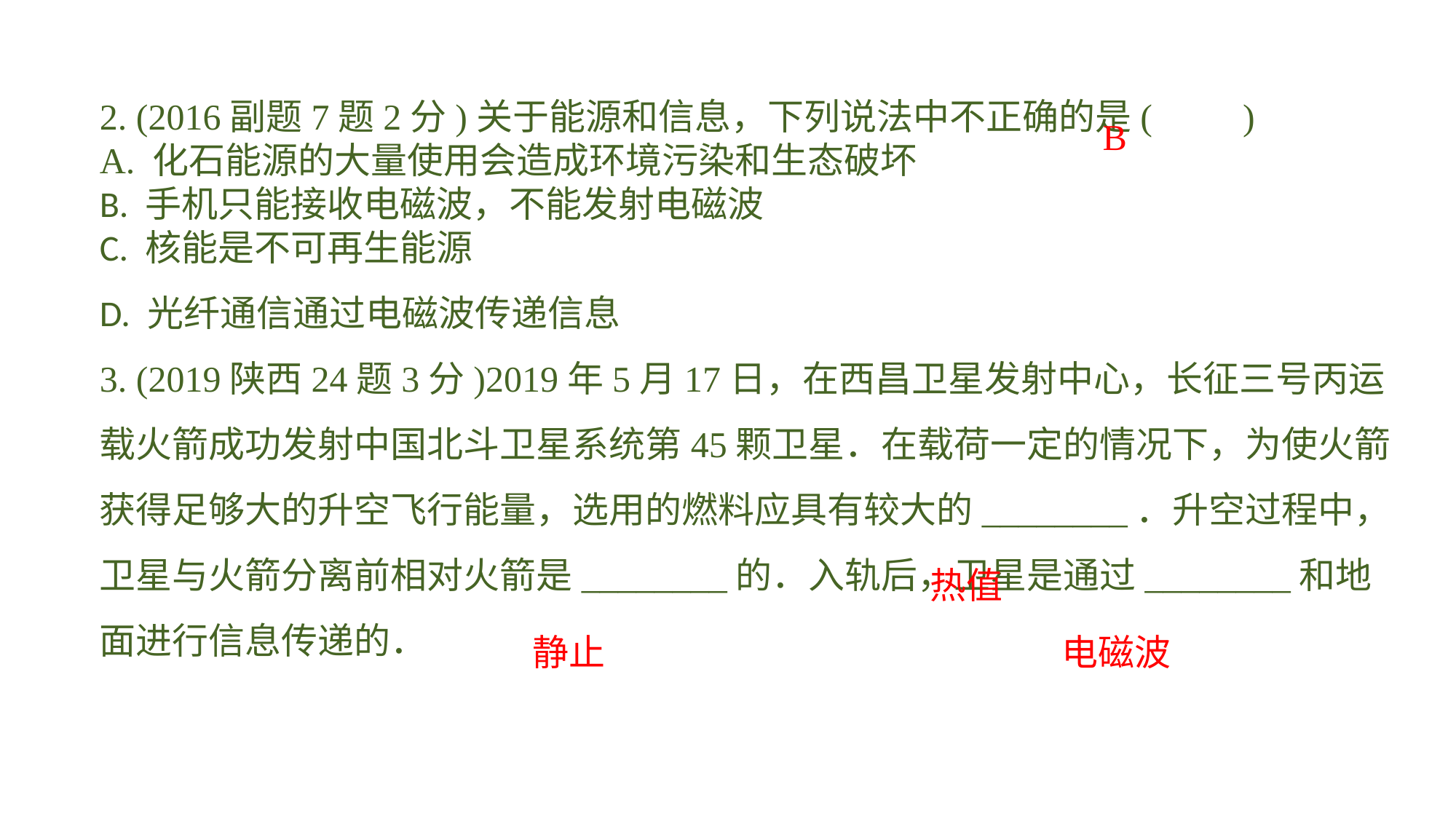

2. (2016副题7题2分)关于能源和信息，下列说法中不正确的是(　　)A. 化石能源的大量使用会造成环境污染和生态破坏B. 手机只能接收电磁波，不能发射电磁波C. 核能是不可再生能源D. 光纤通信通过电磁波传递信息
3. (2019陕西24题3分)2019年5月17日，在西昌卫星发射中心，长征三号丙运载火箭成功发射中国北斗卫星系统第45颗卫星．在载荷一定的情况下，为使火箭获得足够大的升空飞行能量，选用的燃料应具有较大的________．升空过程中，卫星与火箭分离前相对火箭是________的．入轨后，卫星是通过________和地面进行信息传递的．
B
热值
静止
电磁波